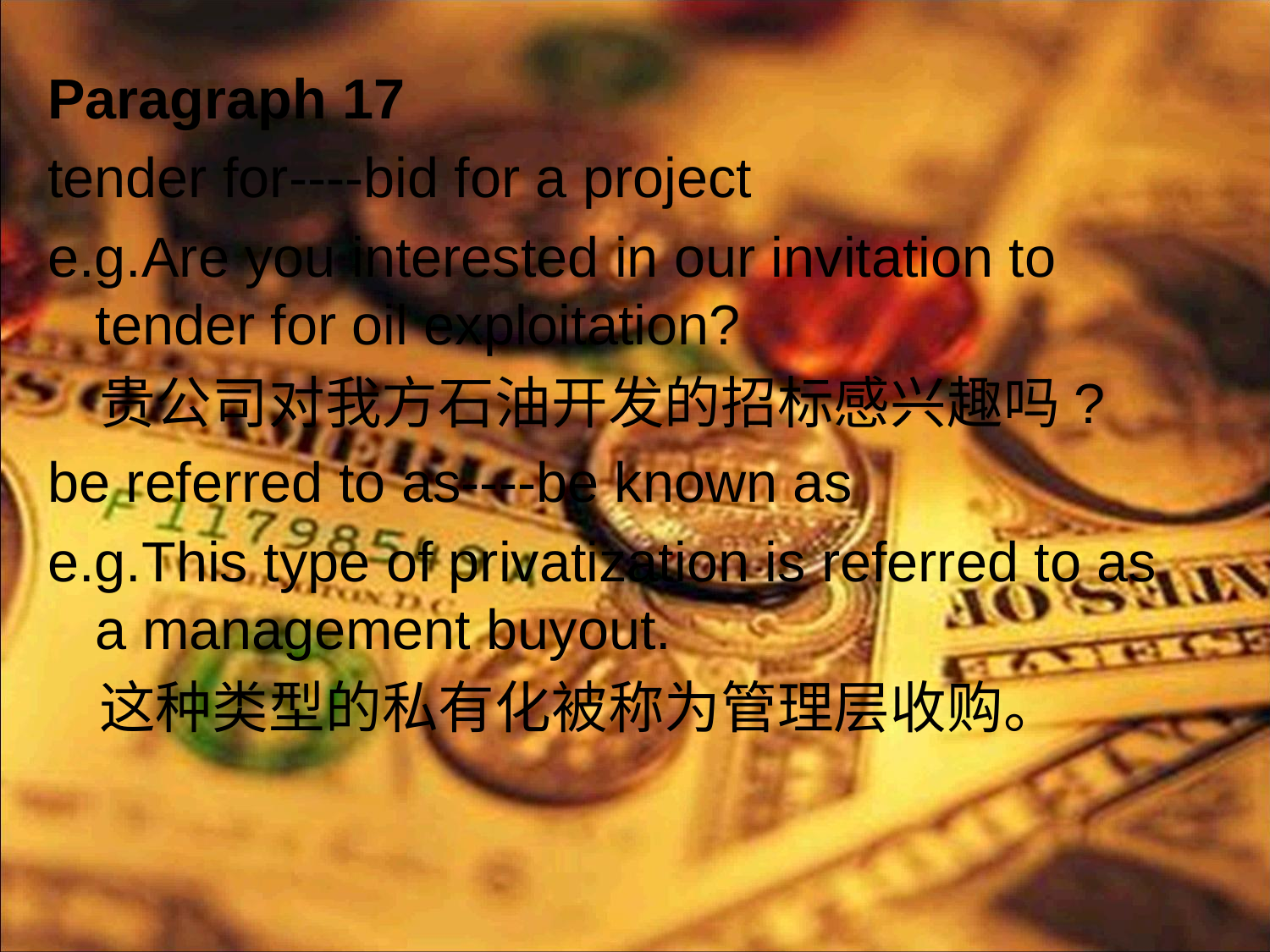

Paragraph 17
tender for----bid for a project
e.g.Are you interested in our invitation to tender for oil exploitation?
   贵公司对我方石油开发的招标感兴趣吗?
be referred to as----be known as
e.g.This type of privatization is referred to as a management buyout.
   这种类型的私有化被称为管理层收购。